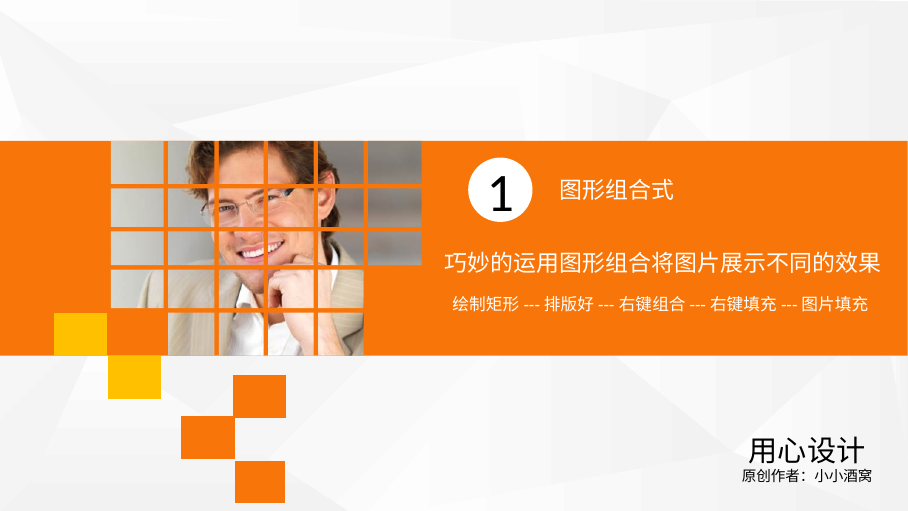

1
图形组合式
巧妙的运用图形组合将图片展示不同的效果
绘制矩形---排版好---右键组合---右键填充---图片填充